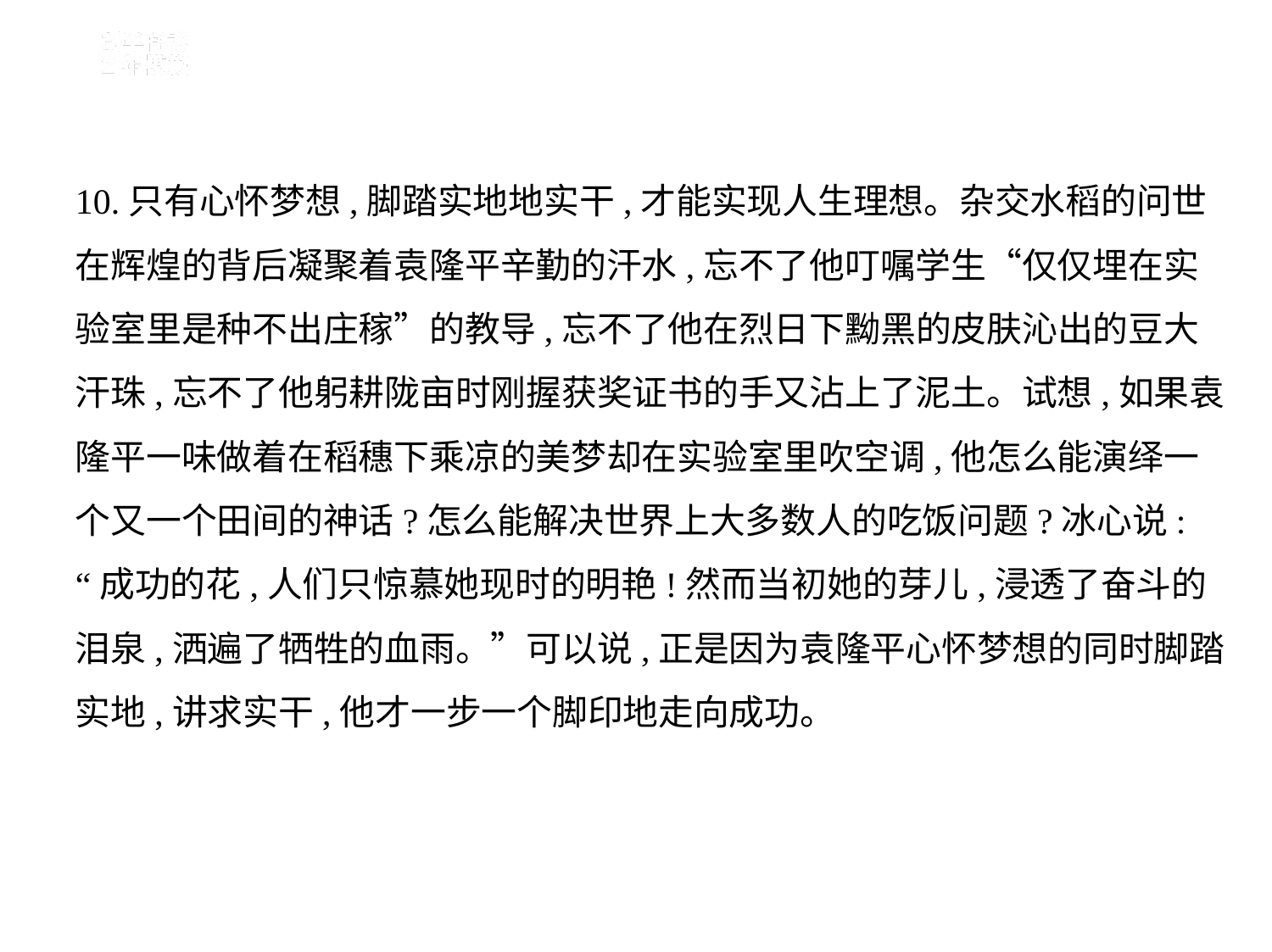

10.只有心怀梦想,脚踏实地地实干,才能实现人生理想。杂交水稻的问世
在辉煌的背后凝聚着袁隆平辛勤的汗水,忘不了他叮嘱学生“仅仅埋在实
验室里是种不出庄稼”的教导,忘不了他在烈日下黝黑的皮肤沁出的豆大
汗珠,忘不了他躬耕陇亩时刚握获奖证书的手又沾上了泥土。试想,如果袁
隆平一味做着在稻穗下乘凉的美梦却在实验室里吹空调,他怎么能演绎一
个又一个田间的神话?怎么能解决世界上大多数人的吃饭问题?冰心说:
“成功的花,人们只惊慕她现时的明艳!然而当初她的芽儿,浸透了奋斗的
泪泉,洒遍了牺牲的血雨。”可以说,正是因为袁隆平心怀梦想的同时脚踏
实地,讲求实干,他才一步一个脚印地走向成功。